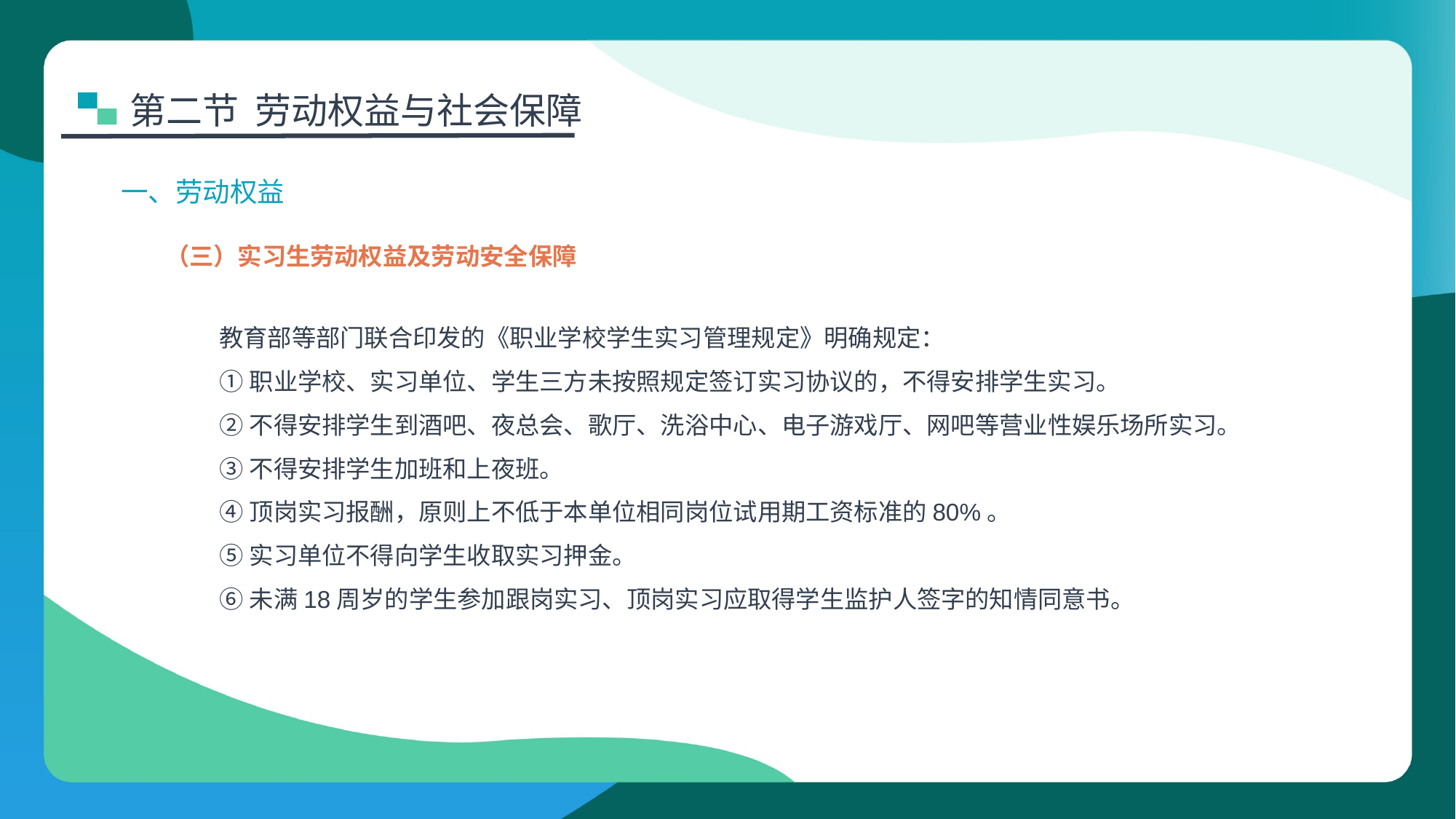

第二节  劳动权益与社会保障

一、劳动权益
（三）实习生劳动权益及劳动安全保障
教育部等部门联合印发的《职业学校学生实习管理规定》明确规定：
①职业学校、实习单位、学生三方未按照规定签订实习协议的，不得安排学生实习。
②不得安排学生到酒吧、夜总会、歌厅、洗浴中心、电子游戏厅、网吧等营业性娱乐场所实习。
③不得安排学生加班和上夜班。
④顶岗实习报酬，原则上不低于本单位相同岗位试用期工资标准的80%。
⑤实习单位不得向学生收取实习押金。
⑥未满18周岁的学生参加跟岗实习、顶岗实习应取得学生监护人签字的知情同意书。